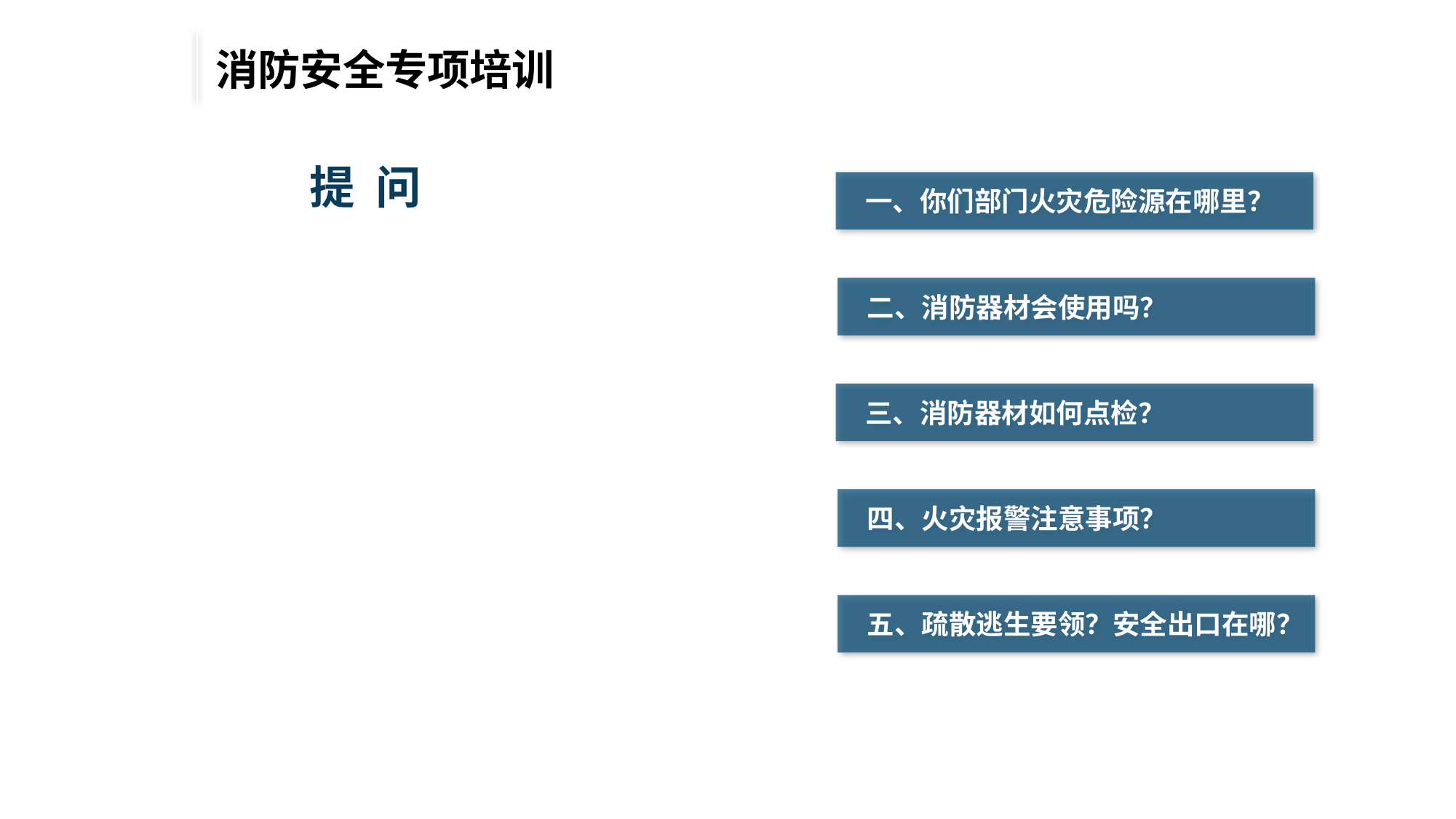

消防安全专项培训
提  问
  一、你们部门火灾危险源在哪里？
  二、消防器材会使用吗？
  三、消防器材如何点检？
  四、火灾报警注意事项？
  五、疏散逃生要领？安全出口在哪？